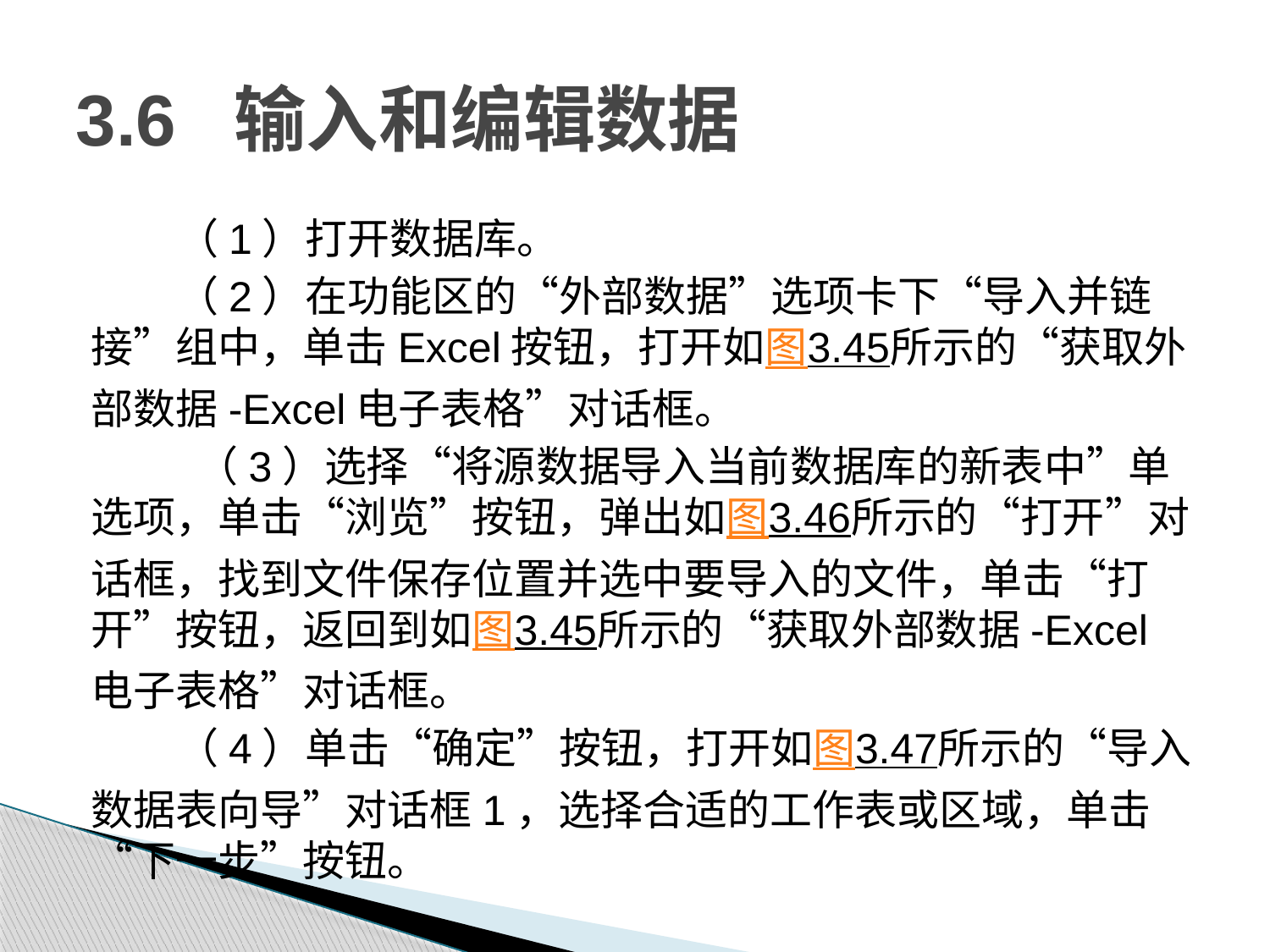

# 3.6  输入和编辑数据
（1）打开数据库。
（2）在功能区的“外部数据”选项卡下“导入并链接”组中，单击Excel按钮，打开如图3.45所示的“获取外部数据-Excel电子表格”对话框。
 （3）选择“将源数据导入当前数据库的新表中”单选项，单击“浏览”按钮，弹出如图3.46所示的“打开”对话框，找到文件保存位置并选中要导入的文件，单击“打开”按钮，返回到如图3.45所示的“获取外部数据-Excel电子表格”对话框。
（4）单击“确定”按钮，打开如图3.47所示的“导入数据表向导”对话框1，选择合适的工作表或区域，单击“下一步”按钮。